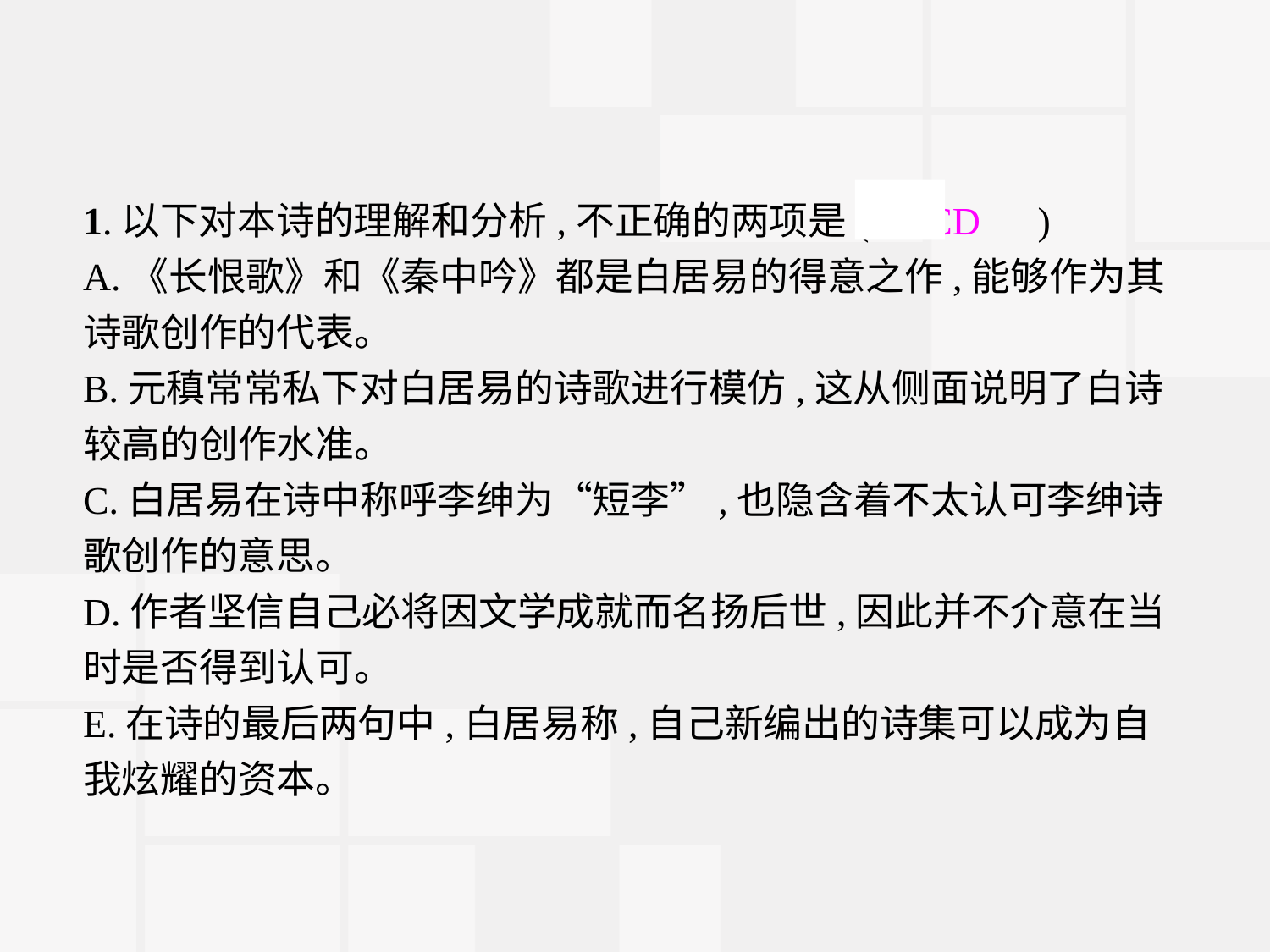

1.以下对本诗的理解和分析,不正确的两项是(　CD　)
A.《长恨歌》和《秦中吟》都是白居易的得意之作,能够作为其诗歌创作的代表。
B.元稹常常私下对白居易的诗歌进行模仿,这从侧面说明了白诗较高的创作水准。
C.白居易在诗中称呼李绅为“短李”,也隐含着不太认可李绅诗歌创作的意思。
D.作者坚信自己必将因文学成就而名扬后世,因此并不介意在当时是否得到认可。
E.在诗的最后两句中,白居易称,自己新编出的诗集可以成为自我炫耀的资本。